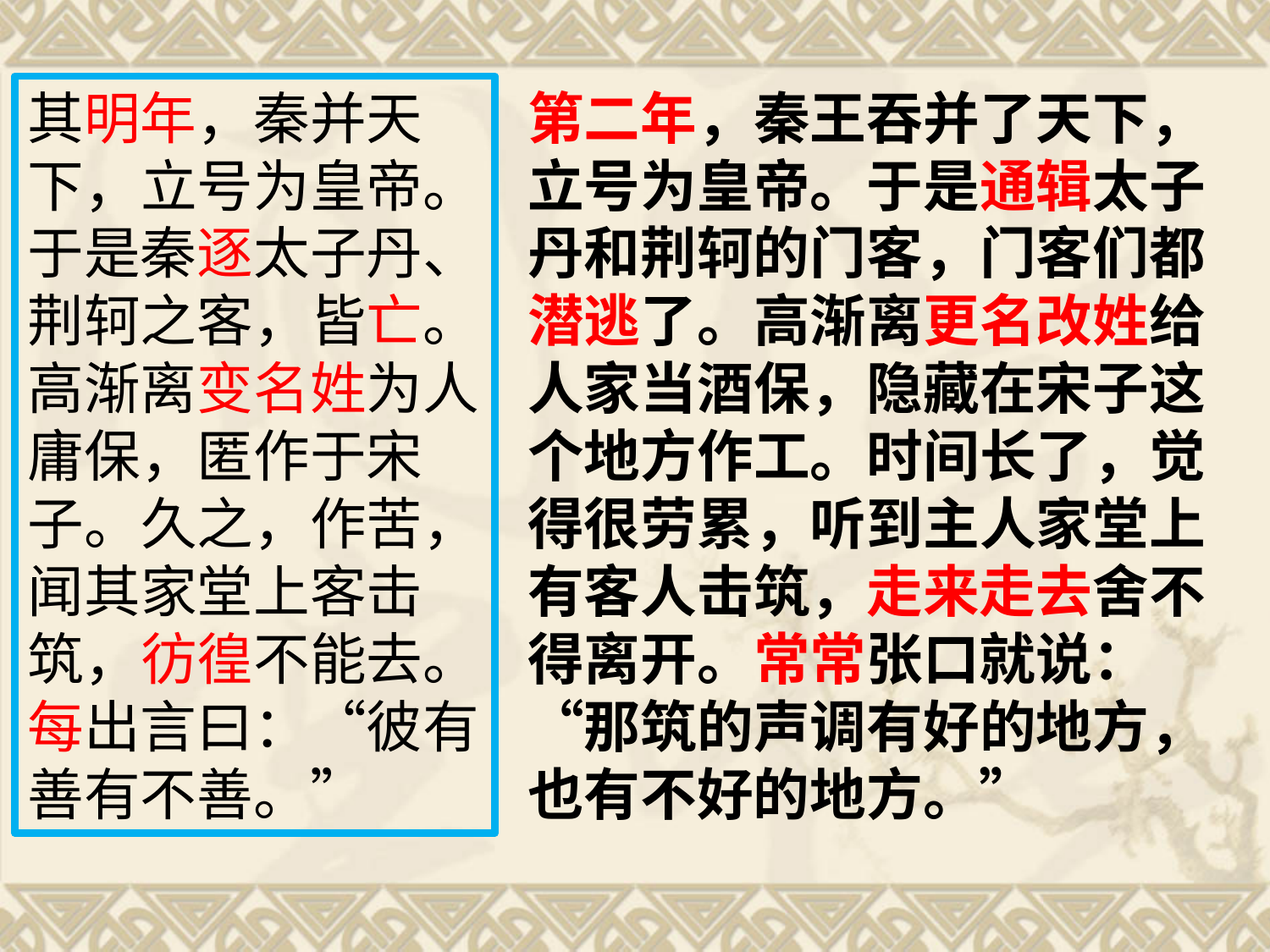

其明年，秦并天下，立号为皇帝。于是秦逐太子丹、荆轲之客，皆亡。高渐离变名姓为人庸保，匿作于宋子。久之，作苦，闻其家堂上客击筑，彷徨不能去。每出言曰：“彼有善有不善。”
第二年，秦王吞并了天下，立号为皇帝。于是通辑太子丹和荆轲的门客，门客们都潜逃了。高渐离更名改姓给人家当酒保，隐藏在宋子这个地方作工。时间长了，觉得很劳累，听到主人家堂上有客人击筑，走来走去舍不得离开。常常张口就说：“那筑的声调有好的地方，也有不好的地方。”